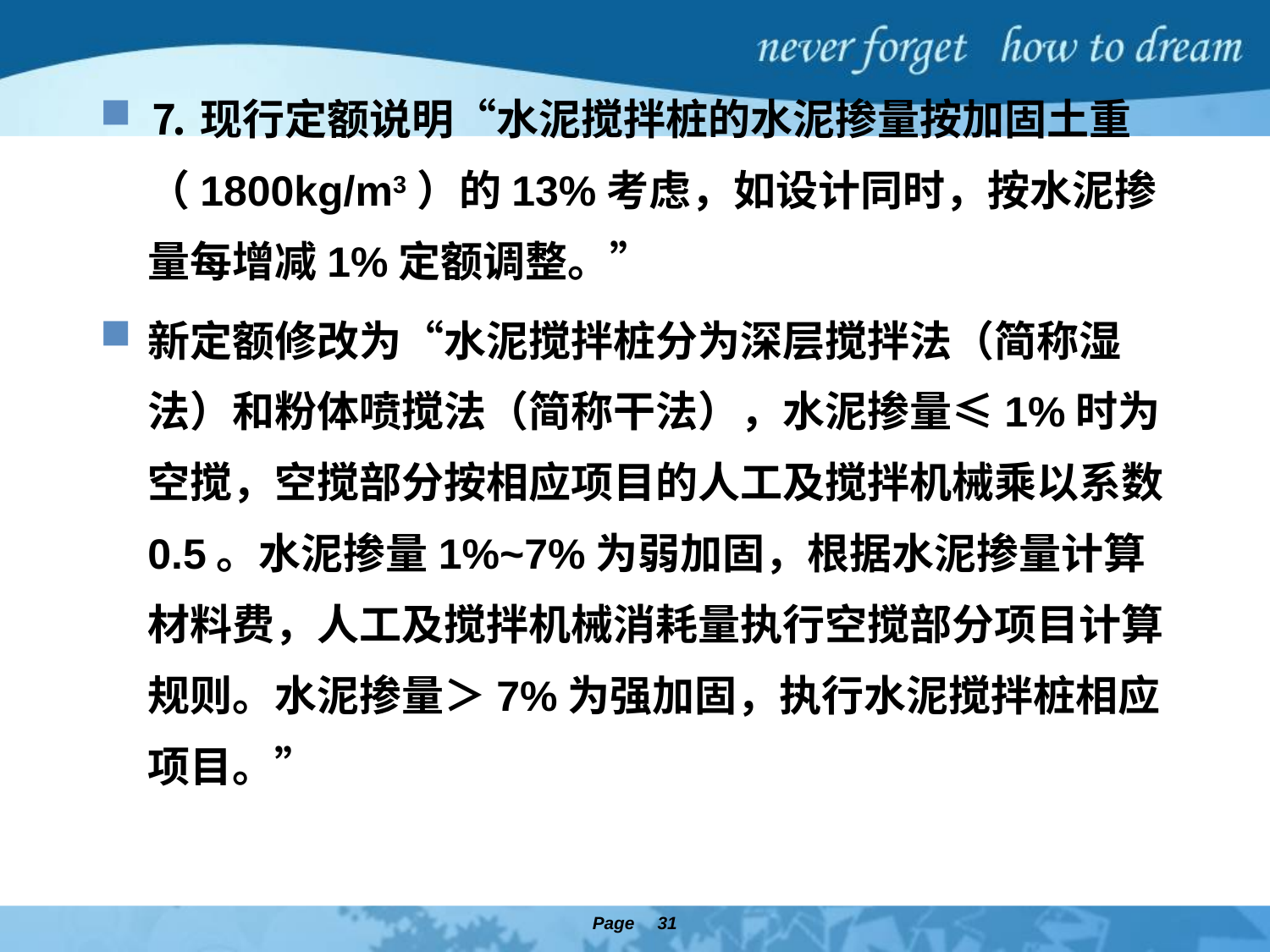

⒎现行定额说明“水泥搅拌桩的水泥掺量按加固土重（1800kg/m3）的13%考虑，如设计同时，按水泥掺量每增减1%定额调整。”
新定额修改为“水泥搅拌桩分为深层搅拌法（简称湿法）和粉体喷搅法（简称干法），水泥掺量≤1%时为空搅，空搅部分按相应项目的人工及搅拌机械乘以系数0.5。水泥掺量1%~7%为弱加固，根据水泥掺量计算材料费，人工及搅拌机械消耗量执行空搅部分项目计算规则。水泥掺量＞7%为强加固，执行水泥搅拌桩相应项目。”